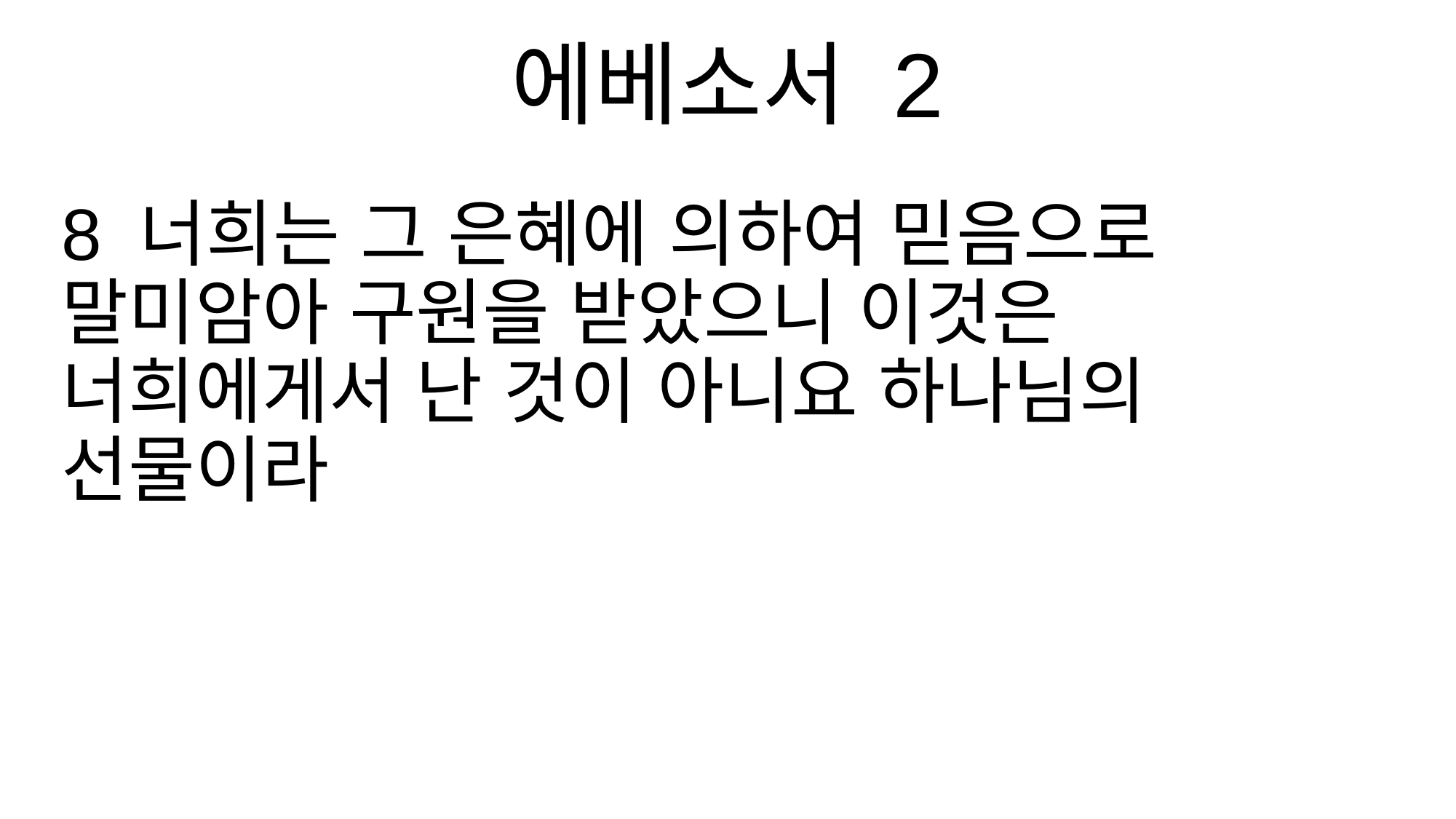

에베소서 2
8 너희는 그 은혜에 의하여 믿음으로 말미암아 구원을 받았으니 이것은 너희에게서 난 것이 아니요 하나님의 선물이라